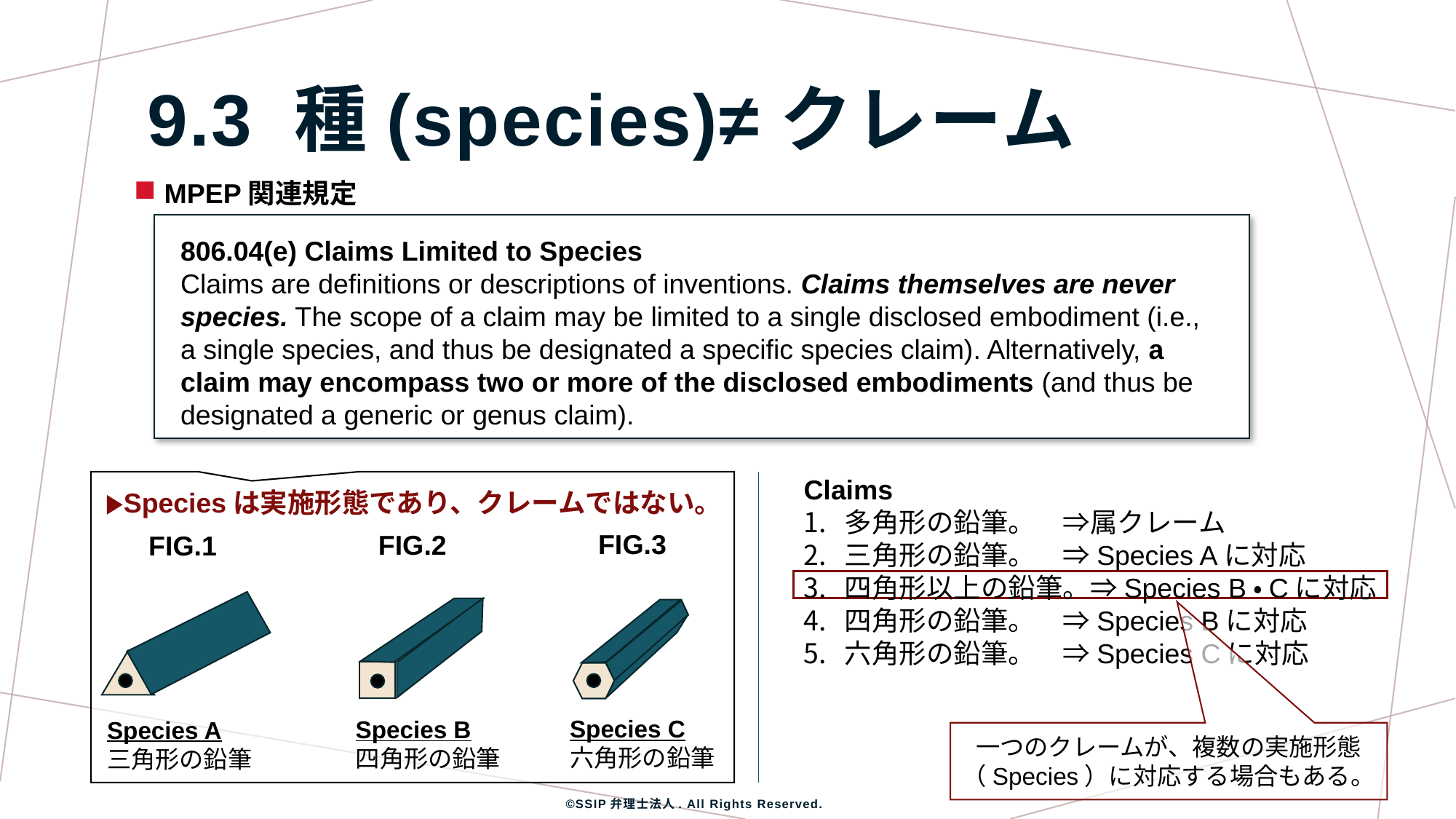

9.3 種(species)≠クレーム
MPEP関連規定

806.04(e) Claims Limited to Species
Claims are definitions or descriptions of inventions. Claims themselves are never species. The scope of a claim may be limited to a single disclosed embodiment (i.e., a single species, and thus be designated a specific species claim). Alternatively, a claim may encompass two or more of the disclosed embodiments (and thus be designated a generic or genus claim).
Claims
多角形の鉛筆。　⇒属クレーム
三角形の鉛筆。　⇒Species Aに対応
四角形以上の鉛筆。⇒Species B・Cに対応
四角形の鉛筆。　⇒Species Bに対応
六角形の鉛筆。　⇒Species Cに対応

▶Speciesは実施形態であり、クレームではない。
FIG.3
FIG.2
FIG.1

Species C
六角形の鉛筆
Species B
四角形の鉛筆
Species A
三角形の鉛筆
一つのクレームが、複数の実施形態（Species）に対応する場合もある。
©SSIP弁理士法人. All Rights Reserved.